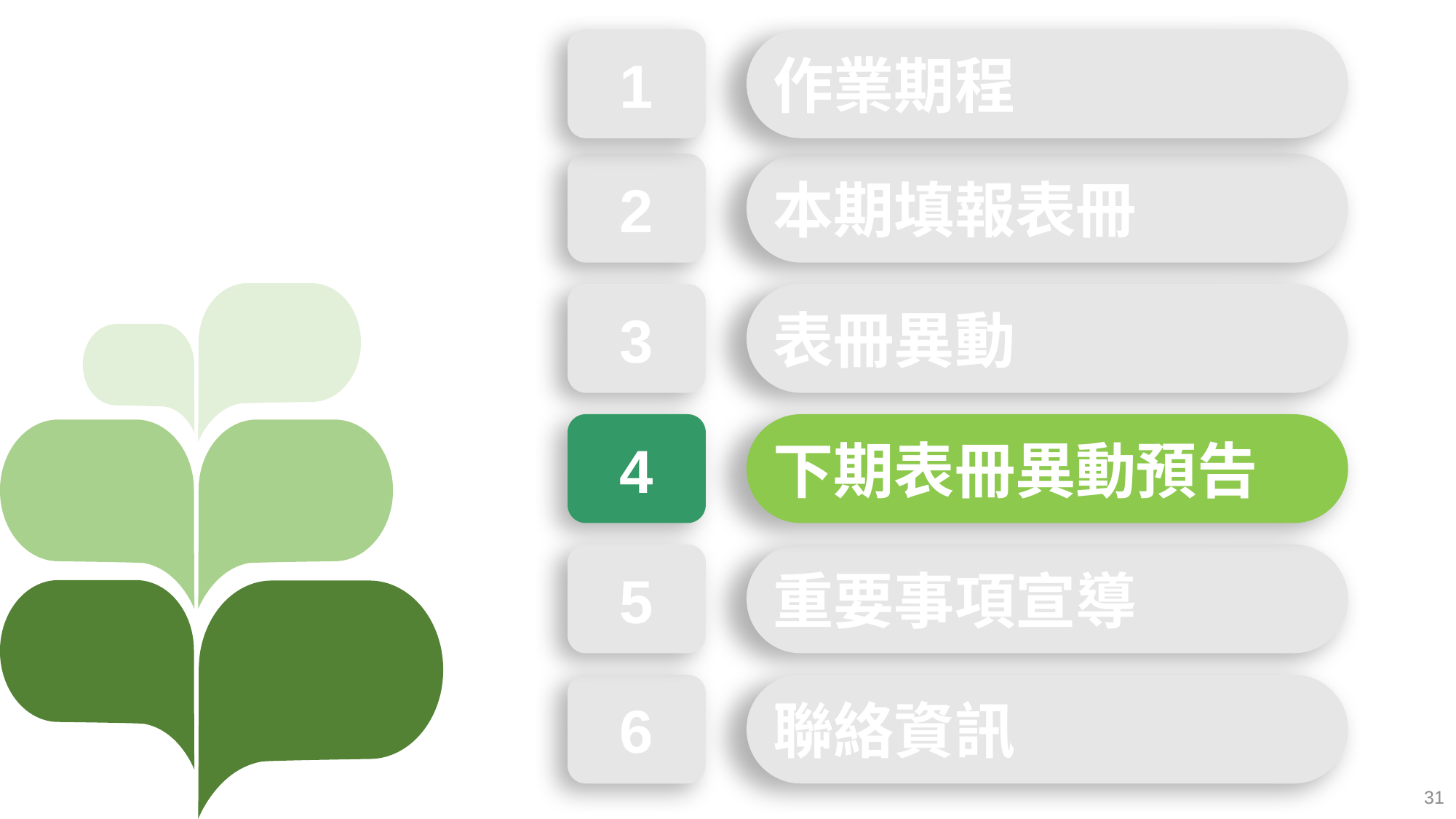

1
作業期程
2
本期填報表冊
3
表冊異動
4
下期表冊異動預告
5
重要事項宣導
6
聯絡資訊
31